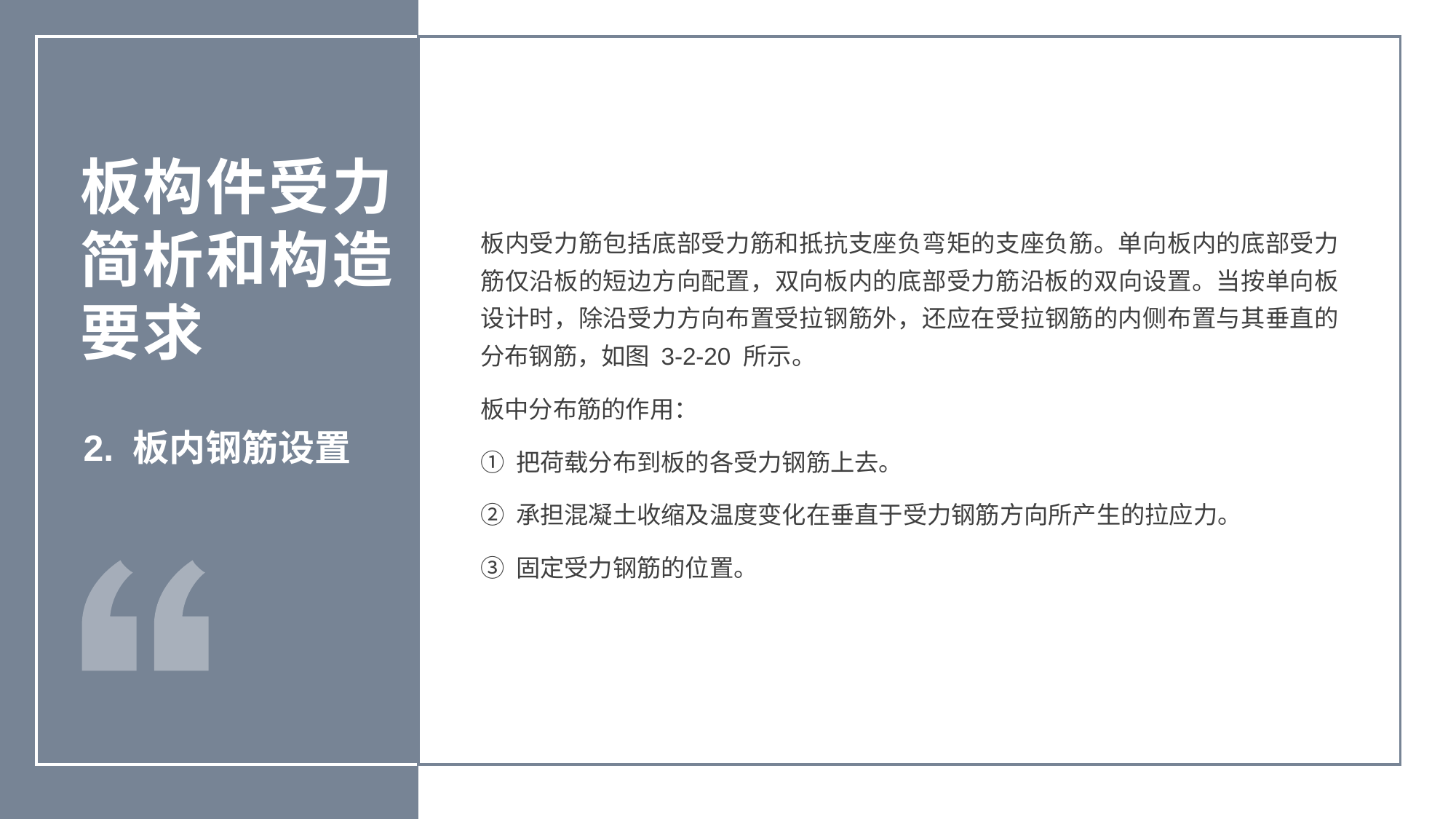

板内受力筋包括底部受力筋和抵抗支座负弯矩的支座负筋。单向板内的底部受力筋仅沿板的短边方向配置，双向板内的底部受力筋沿板的双向设置。当按单向板设计时，除沿受力方向布置受拉钢筋外，还应在受拉钢筋的内侧布置与其垂直的分布钢筋，如图 3-2-20 所示。
板中分布筋的作用：
① 把荷载分布到板的各受力钢筋上去。
② 承担混凝土收缩及温度变化在垂直于受力钢筋方向所产生的拉应力。
③ 固定受力钢筋的位置。
板构件受力简析和构造要求
2. 板内钢筋设置